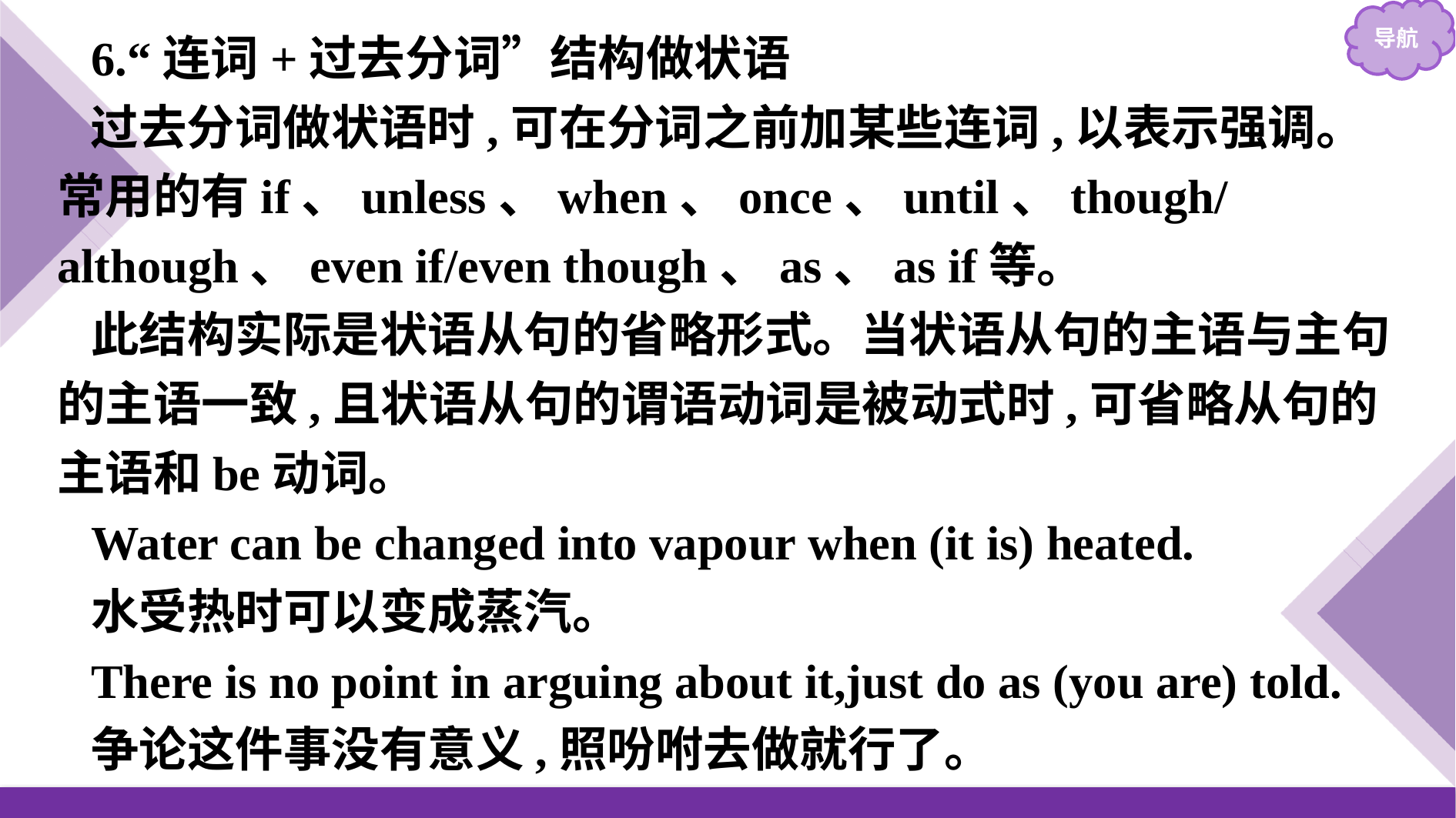

6.“连词+过去分词”结构做状语
过去分词做状语时,可在分词之前加某些连词,以表示强调。常用的有if、unless、when、once、until、though/although、even if/even though、as、as if等。
此结构实际是状语从句的省略形式。当状语从句的主语与主句的主语一致,且状语从句的谓语动词是被动式时,可省略从句的主语和be动词。
Water can be changed into vapour when (it is) heated.
水受热时可以变成蒸汽。
There is no point in arguing about it,just do as (you are) told.
争论这件事没有意义,照吩咐去做就行了。